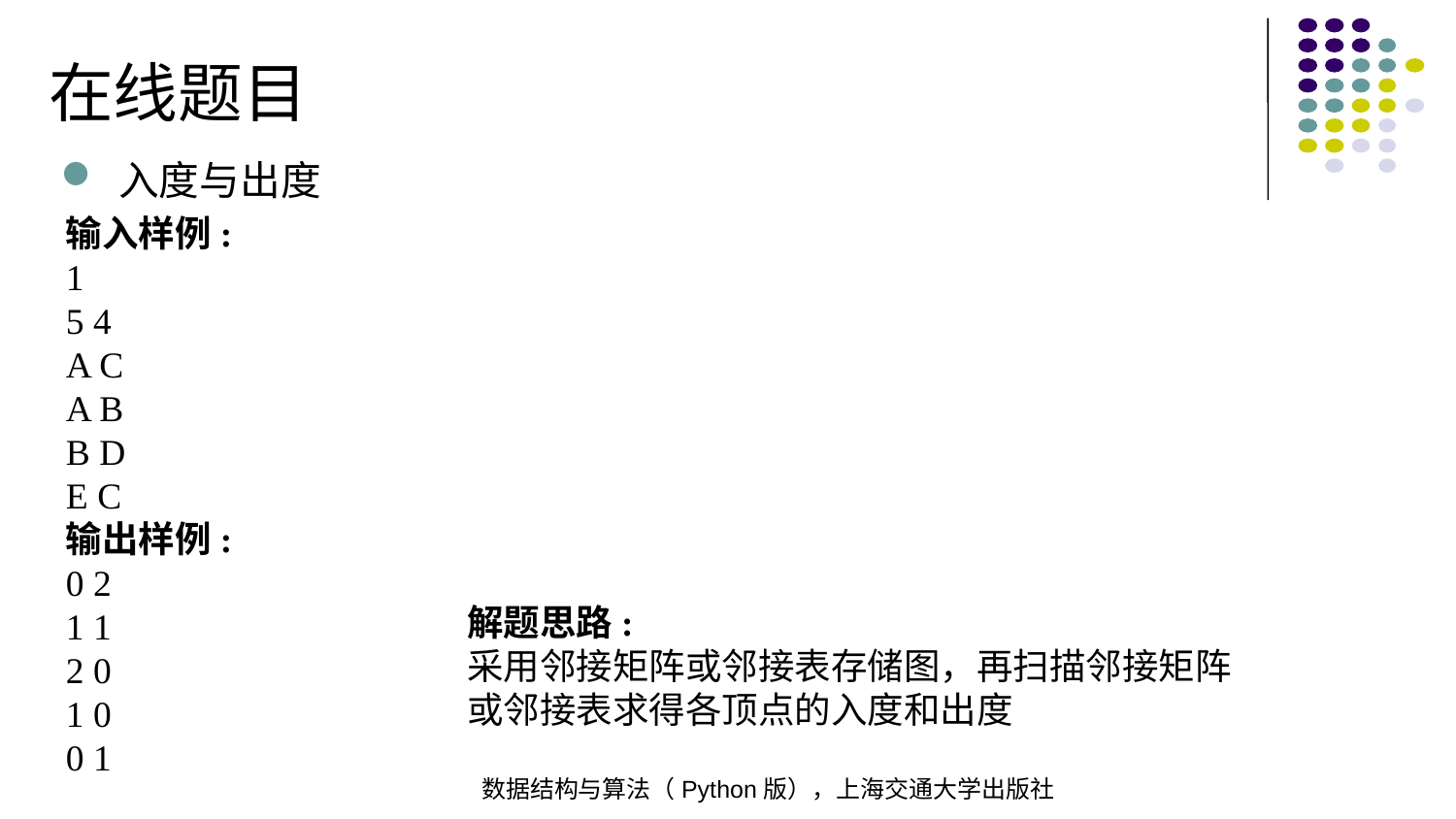

在线题目
入度与出度
输入样例:
1
5 4
A C
A B
B D
E C
输出样例:
0 2
1 1
2 0
1 0
0 1
解题思路:
采用邻接矩阵或邻接表存储图，再扫描邻接矩阵或邻接表求得各顶点的入度和出度